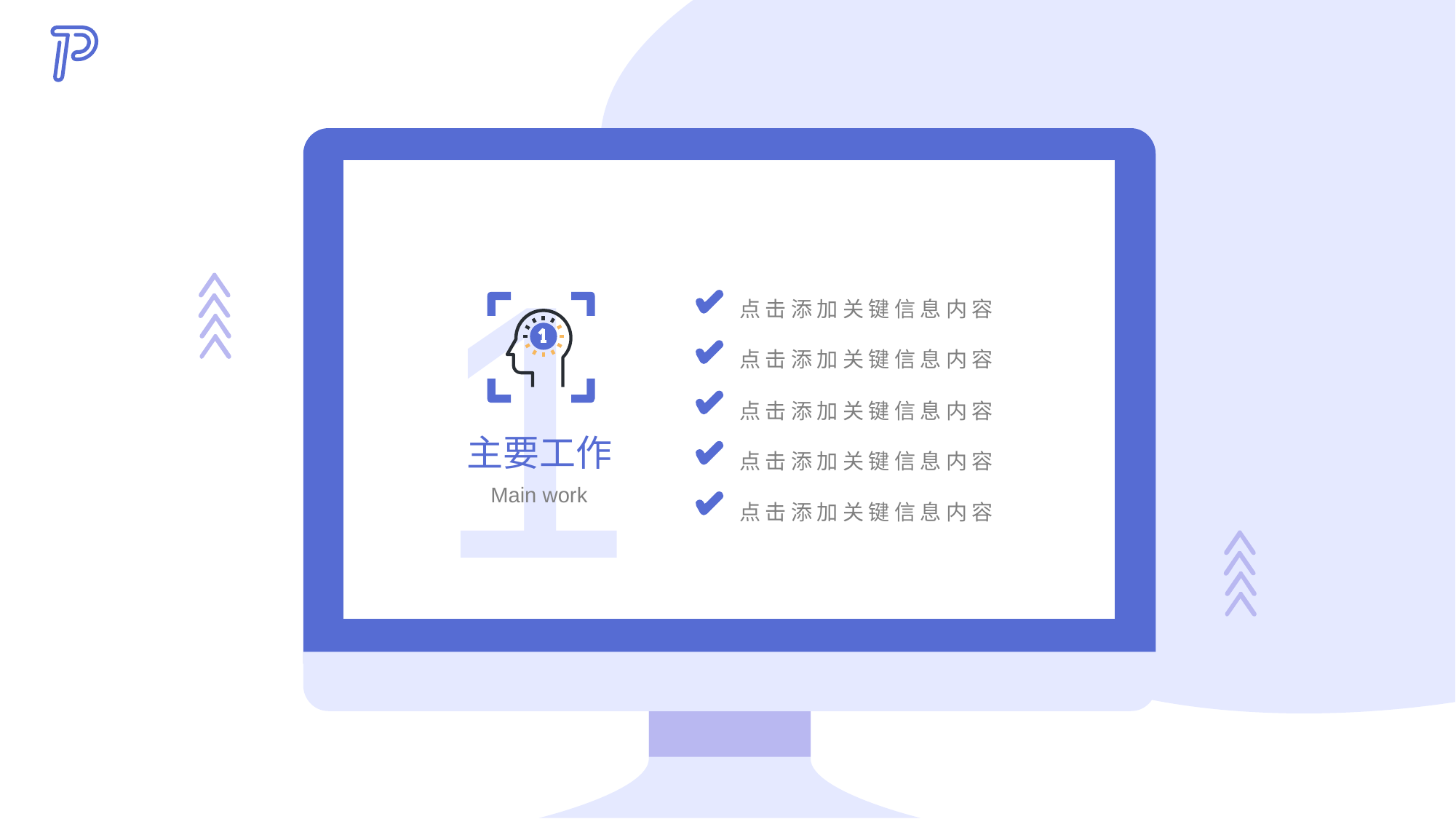

1
点击添加关键信息内容
点击添加关键信息内容
点击添加关键信息内容
点击添加关键信息内容
点击添加关键信息内容

主要工作

Main work